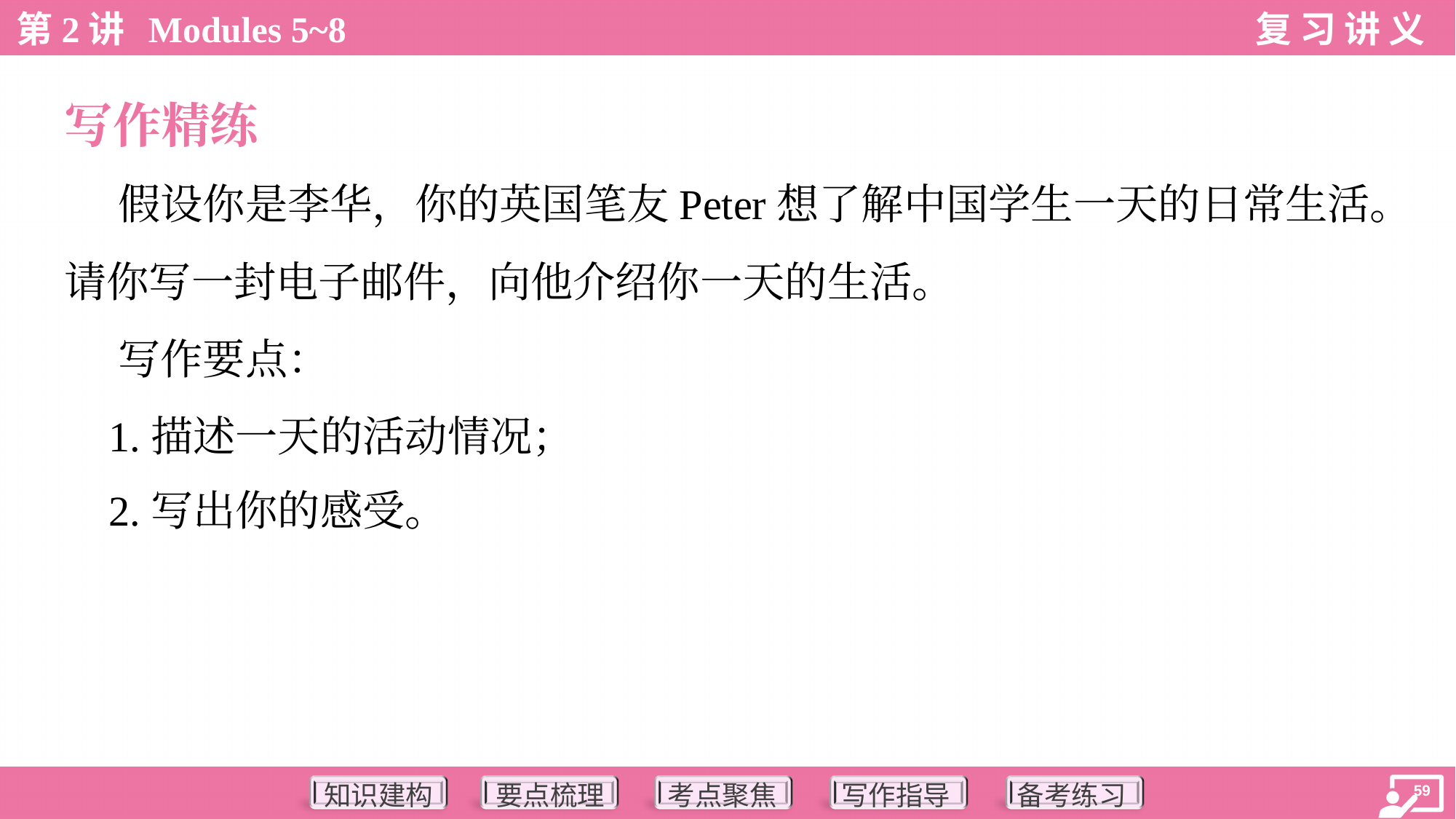

写作精练
    假设你是李华，你的英国笔友Peter想了解中国学生一天的日常生活。
请你写一封电子邮件，向他介绍你一天的生活。
    写作要点：
    1.描述一天的活动情况；
    2.写出你的感受。